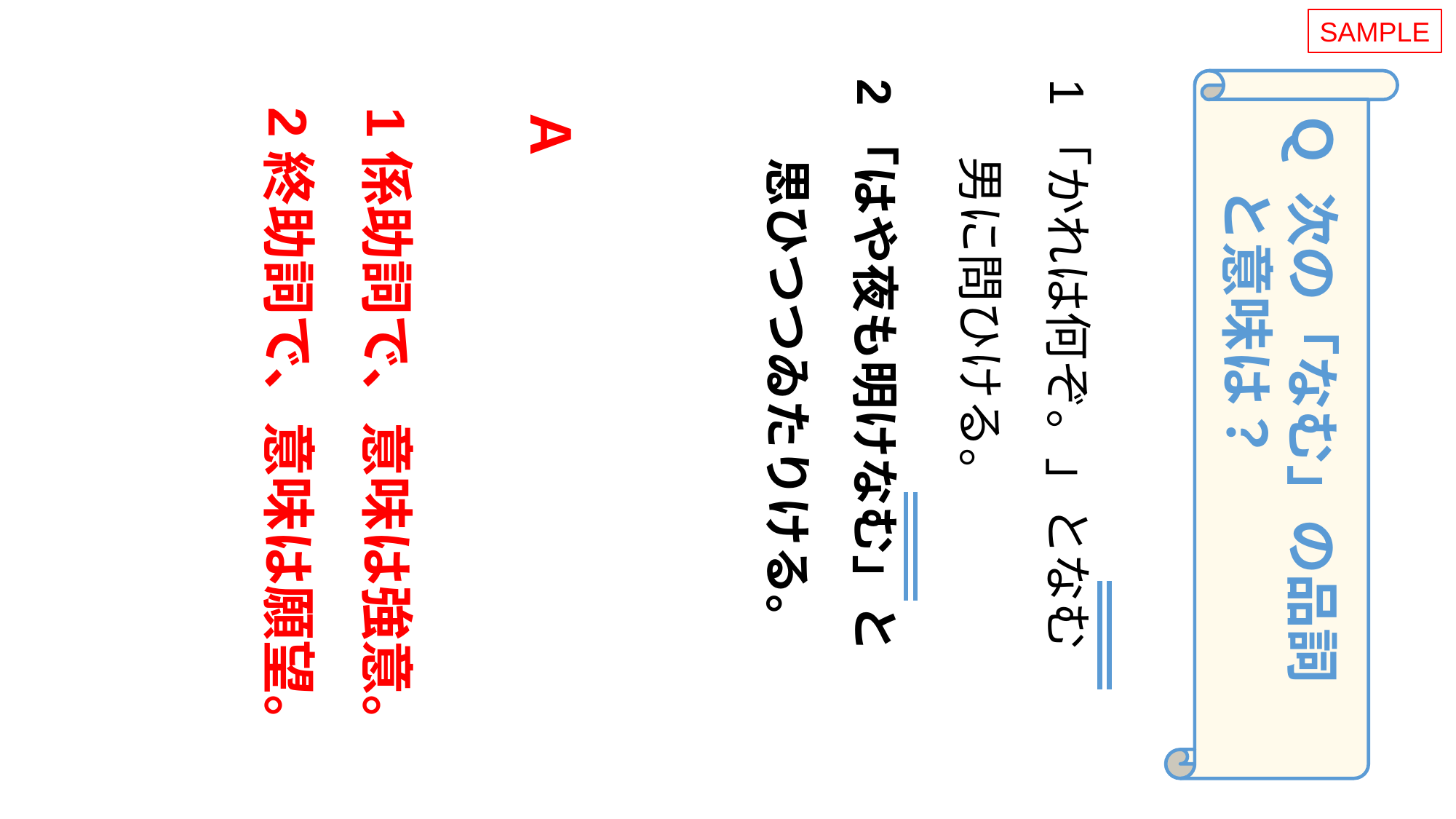

SAMPLE
1「かれは何ぞ。」となむ
      男に問ひける。
2「はや夜も明けなむ」と
      思ひつつゐたりける。

Ｑ  次の「なむ」の品詞
     と意味は？
Ａ

1係助詞で、意味は強意。
2終助詞で、意味は願望。